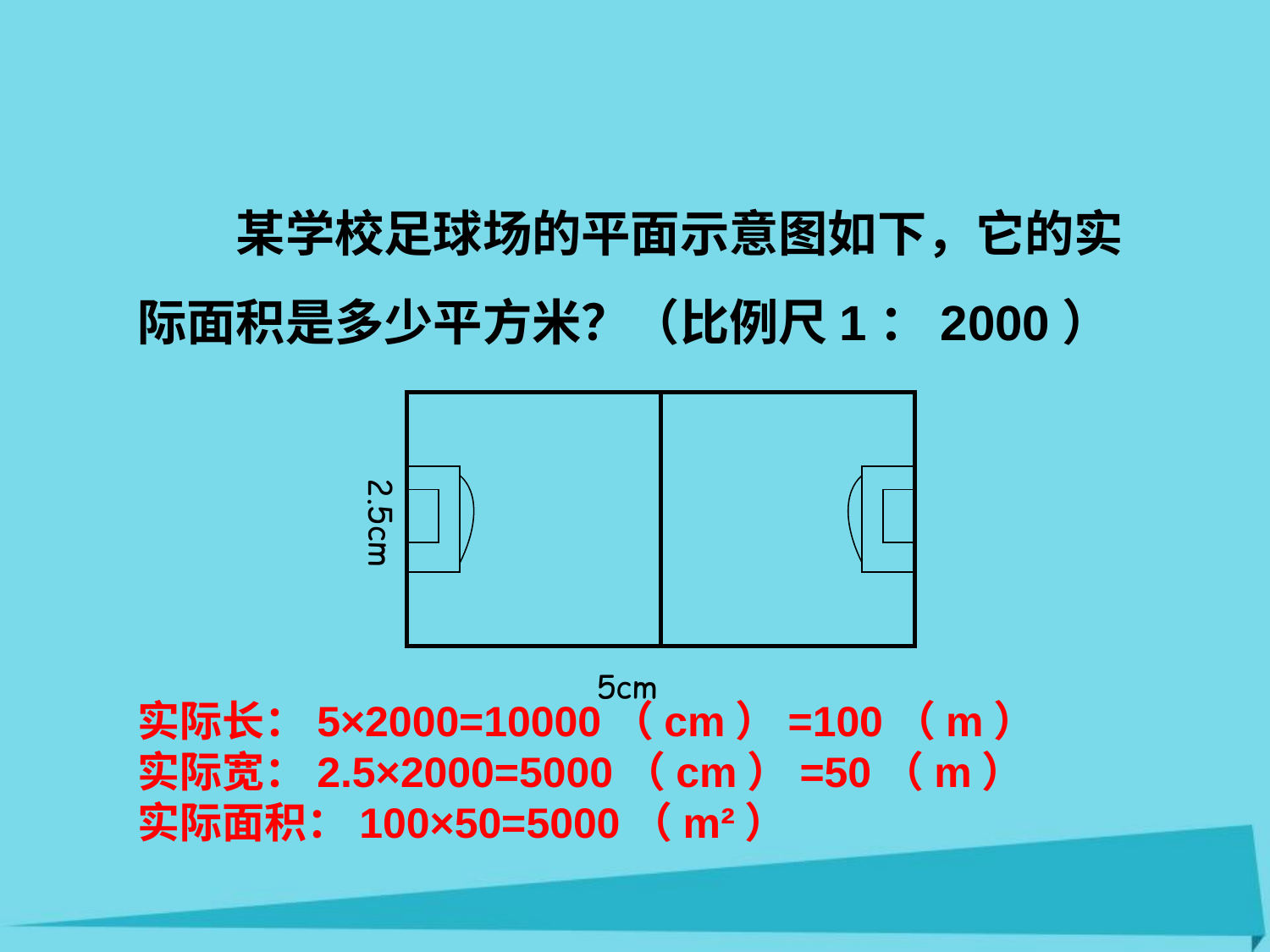

某学校足球场的平面示意图如下，它的实际面积是多少平方米？（比例尺1：2000）

2.5cm
5cm
实际长：5×2000=10000（cm）=100（m）
实际宽：2.5×2000=5000（cm）=50（m）
实际面积：100×50=5000（m²）